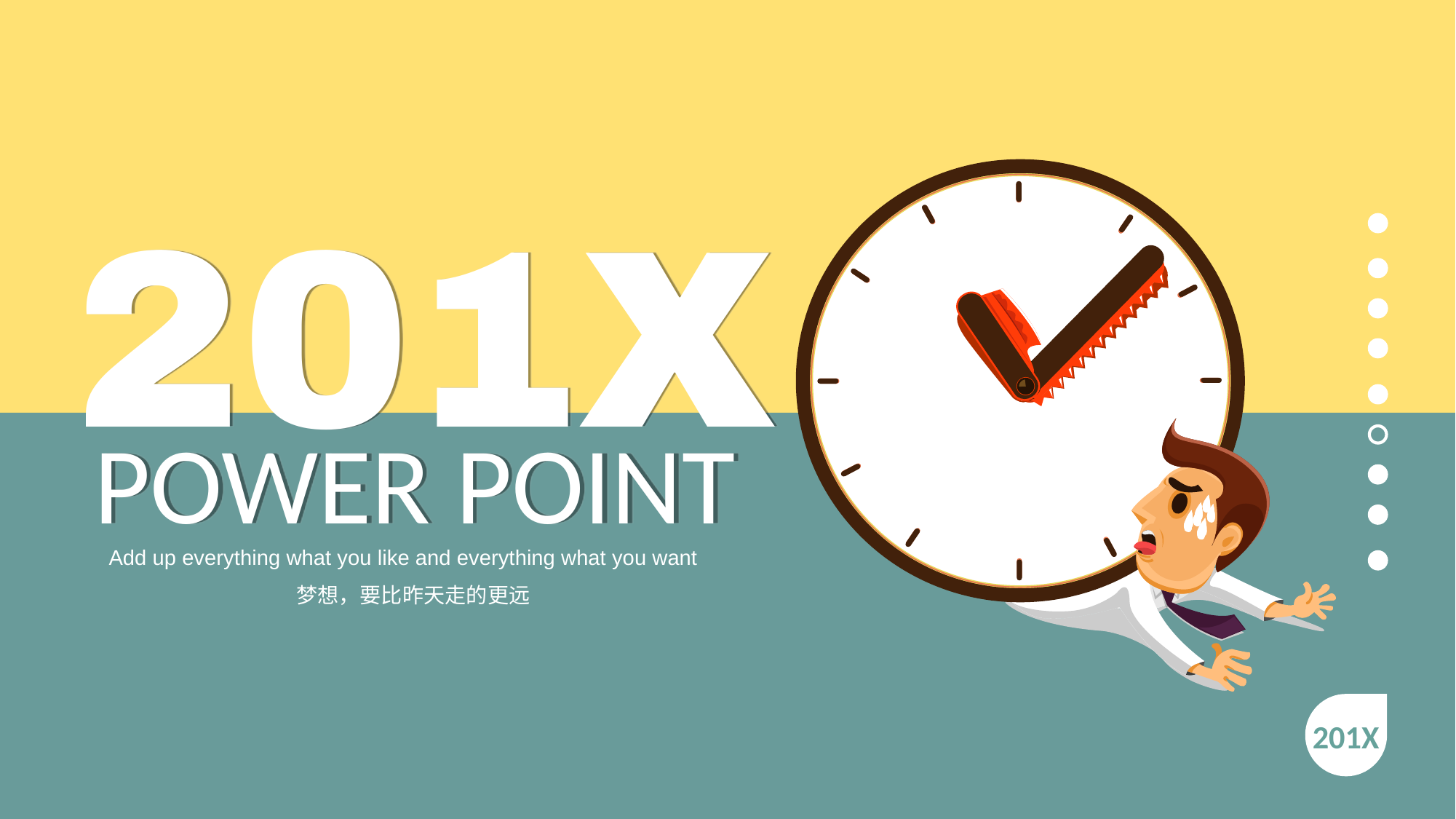

201X

POWER POINT

 Add up everything what you like and everything what you want
   梦想，要比昨天走的更远

201X